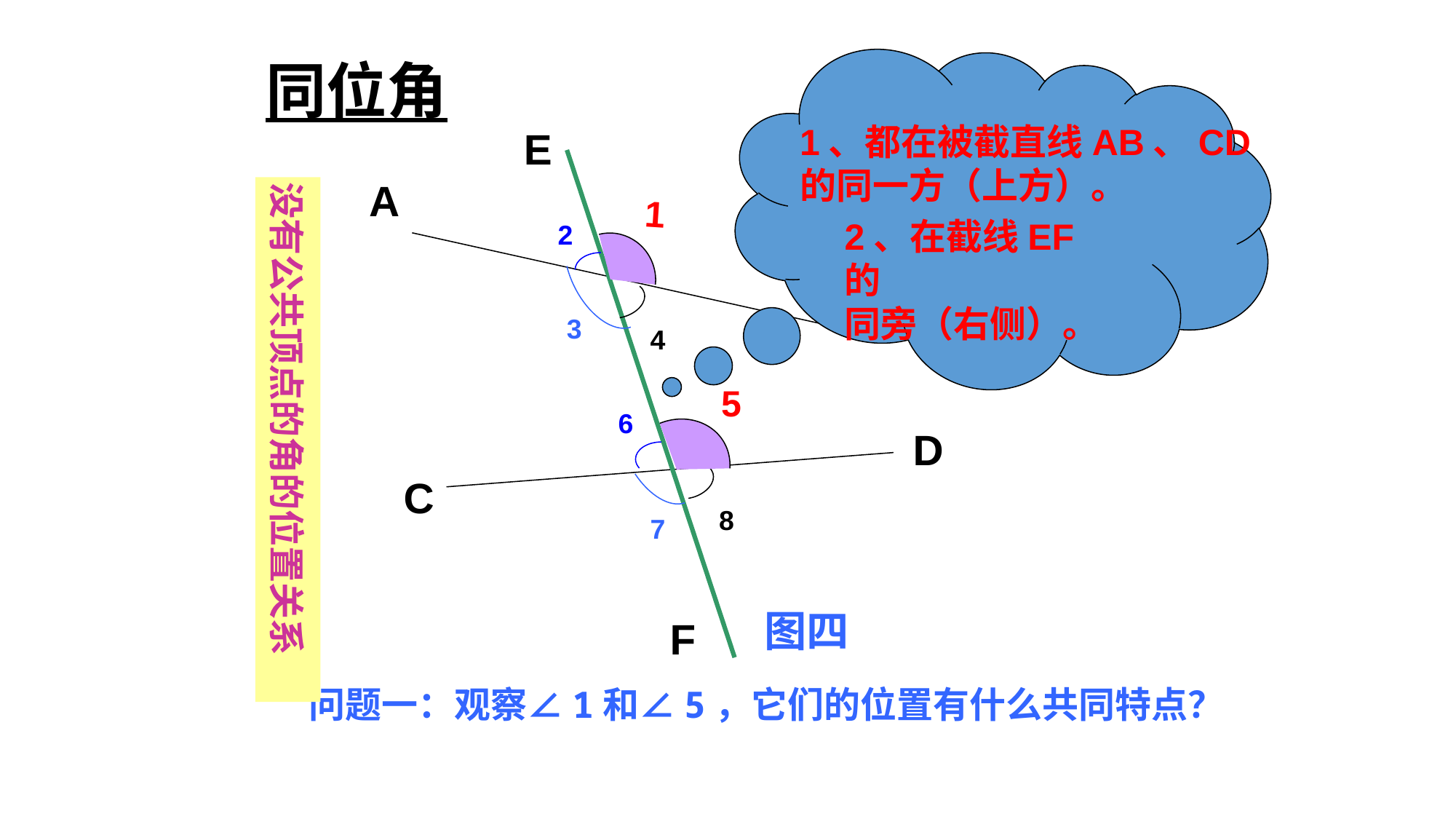

同位角

1、都在被截直线AB、CD
的同一方（上方）。

2、在截线EF的
同旁（右侧）。

E

F
A

B
没有公共顶点的角的位置关系
1

2

3

4
5

6

D

C

7

8
图四
问题一：观察∠1和∠5，它们的位置有什么共同特点？